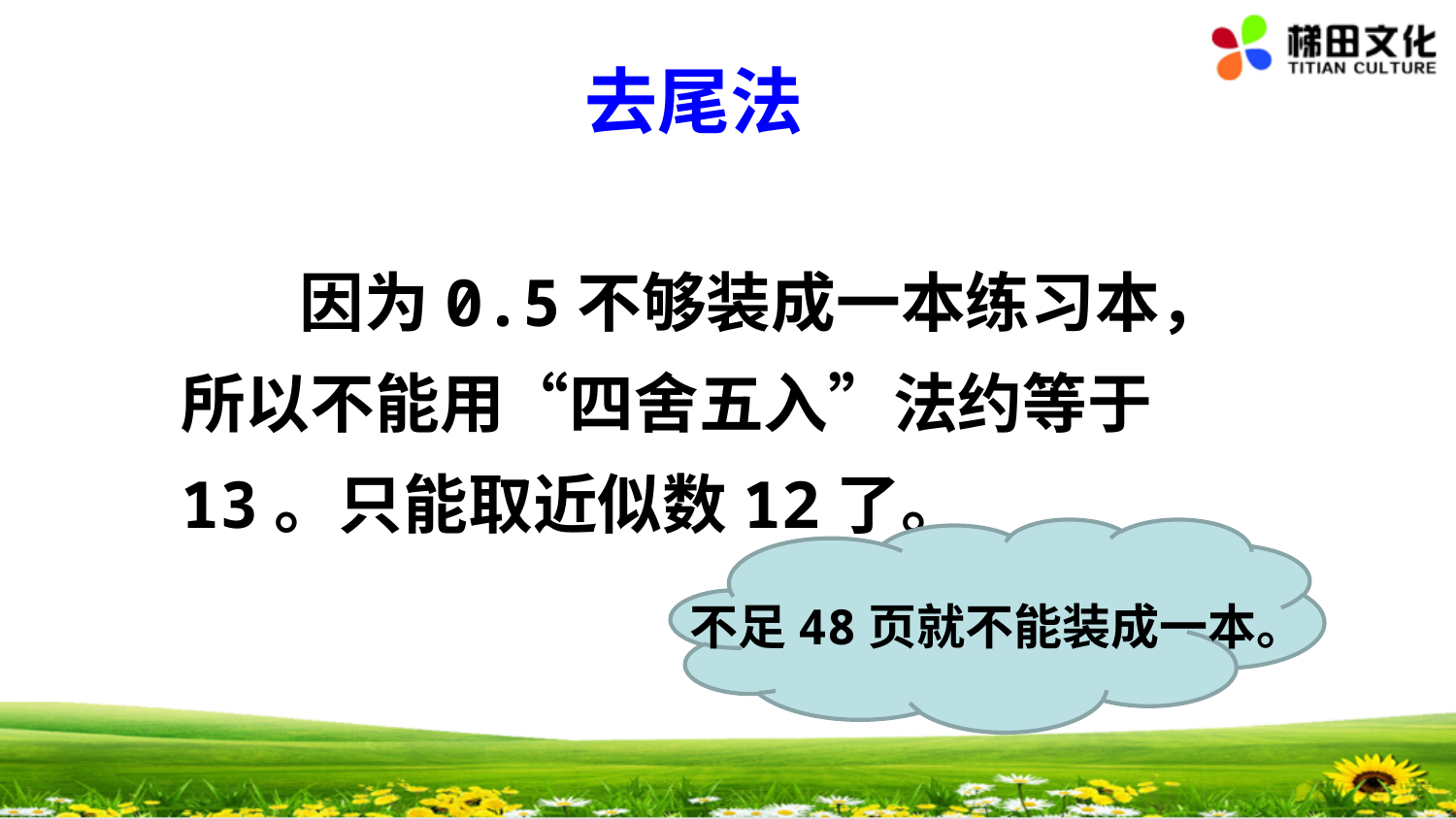

去尾法
       因为0.5不够装成一本练习本，所以不能用“四舍五入”法约等于13。只能取近似数12了。
不足48页就不能装成一本。